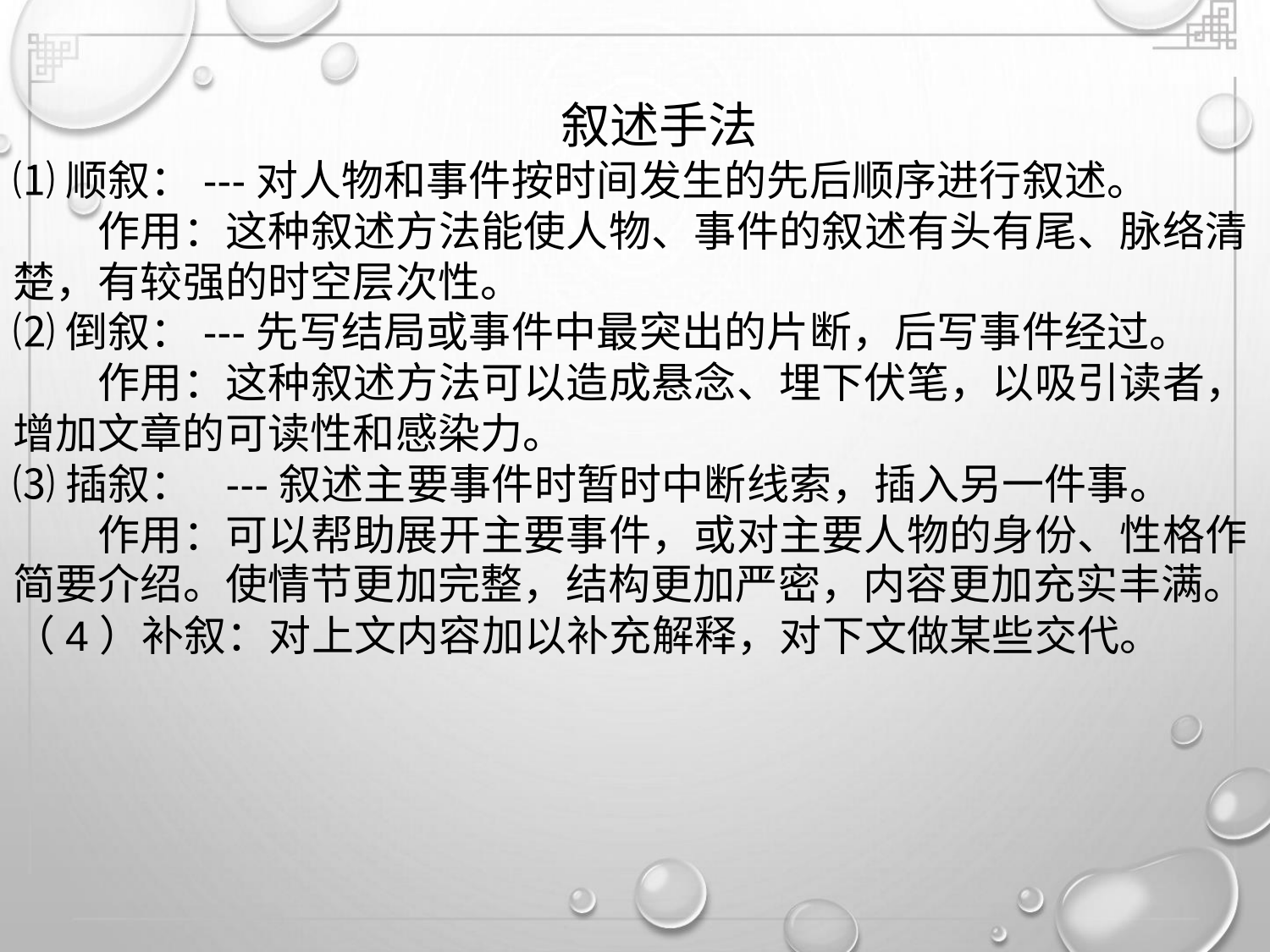

叙述手法
⑴顺叙：---对人物和事件按时间发生的先后顺序进行叙述。
作用：这种叙述方法能使人物、事件的叙述有头有尾、脉络清
楚，有较强的时空层次性。
⑵倒叙：---先写结局或事件中最突出的片断，后写事件经过。
作用：这种叙述方法可以造成悬念、埋下伏笔，以吸引读者，
增加文章的可读性和感染力。
⑶插叙： ---叙述主要事件时暂时中断线索，插入另一件事。
作用：可以帮助展开主要事件，或对主要人物的身份、性格作
简要介绍。使情节更加完整，结构更加严密，内容更加充实丰满。
（4）补叙：对上文内容加以补充解释，对下文做某些交代。